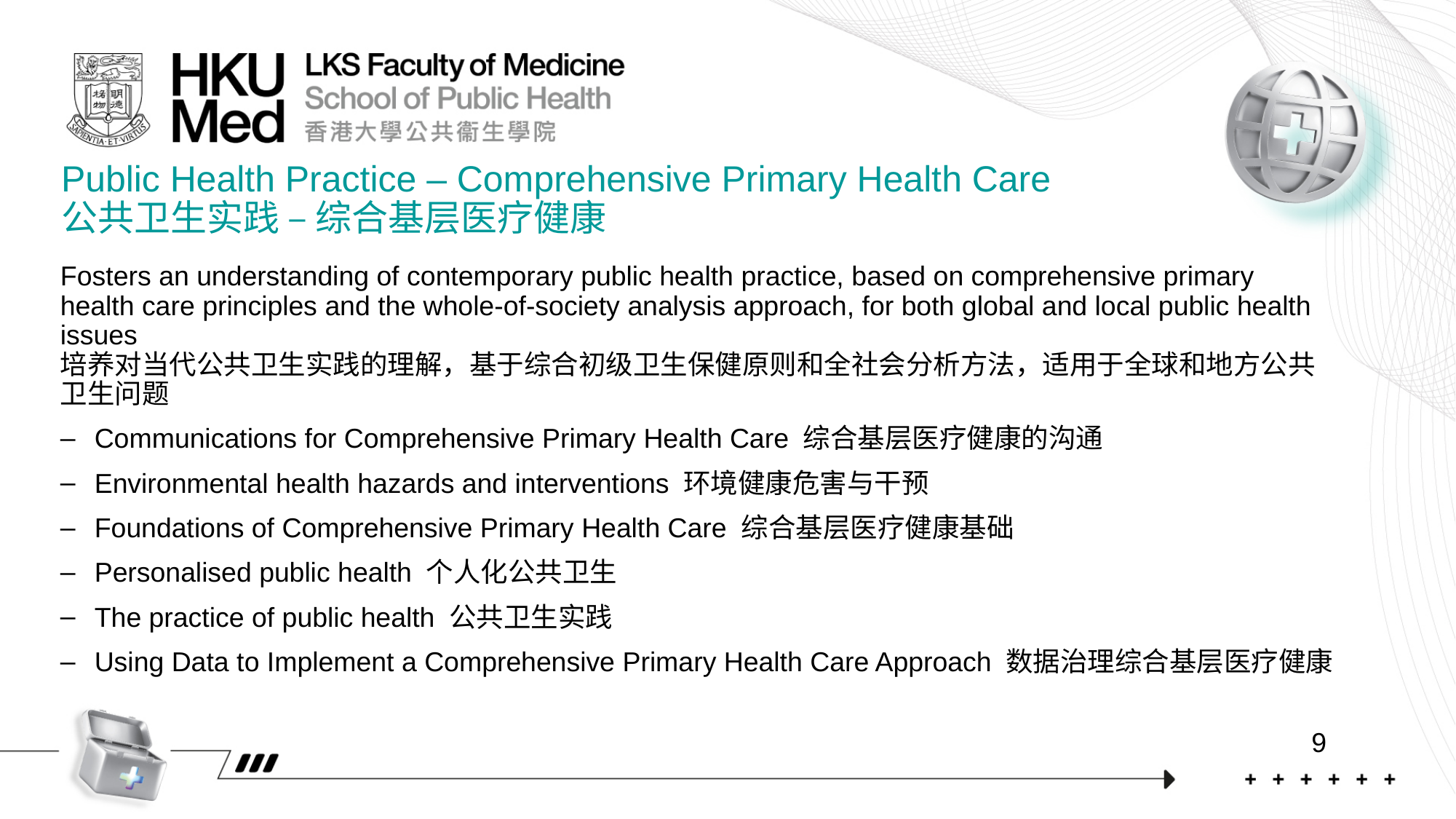

Public Health Practice – Comprehensive Primary Health Care
公共卫生实践 – 综合基层医疗健康
Fosters an understanding of contemporary public health practice, based on comprehensive primary health care principles and the whole-of-society analysis approach, for both global and local public health issues
培养对当代公共卫生实践的理解，基于综合初级卫生保健原则和全社会分析方法，适用于全球和地方公共卫生问题
Communications for Comprehensive Primary Health Care 综合基层医疗健康的沟通
Environmental health hazards and interventions 环境健康危害与干预
Foundations of Comprehensive Primary Health Care 综合基层医疗健康基础
Personalised public health 个人化公共卫生
The practice of public health 公共卫生实践
Using Data to Implement a Comprehensive Primary Health Care Approach 数据治理综合基层医疗健康
9